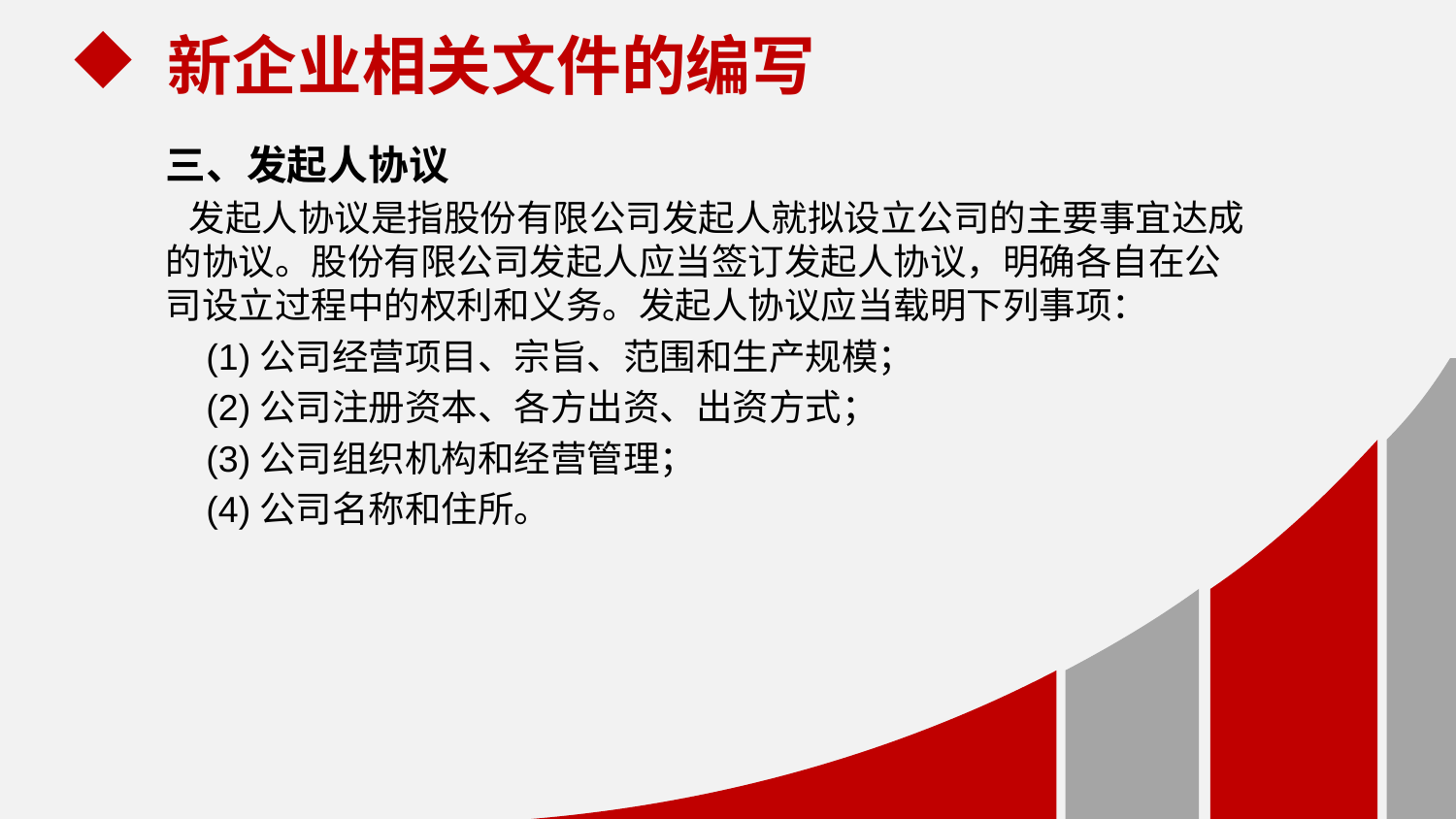

新企业相关文件的编写
三、发起人协议
    发起人协议是指股份有限公司发起人就拟设立公司的主要事宜达成的协议。股份有限公司发起人应当签订发起人协议，明确各自在公司设立过程中的权利和义务。发起人协议应当载明下列事项：
    (1)公司经营项目、宗旨、范围和生产规模；
    (2)公司注册资本、各方出资、出资方式；
    (3)公司组织机构和经营管理；
    (4)公司名称和住所。